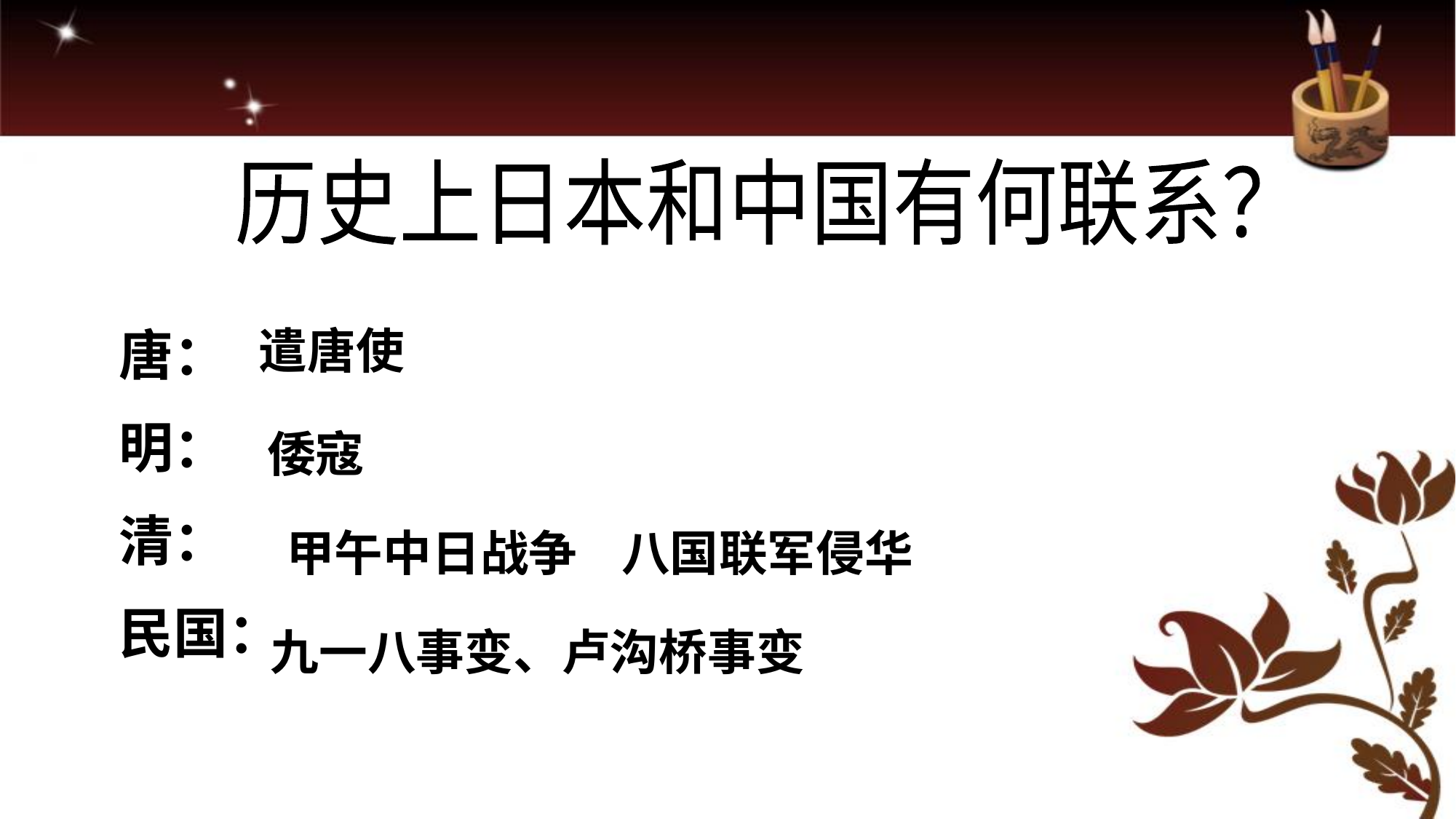

历史上日本和中国有何联系？
唐：
明：
清：
民国：
遣唐使
倭寇
甲午中日战争    八国联军侵华
九一八事变、卢沟桥事变